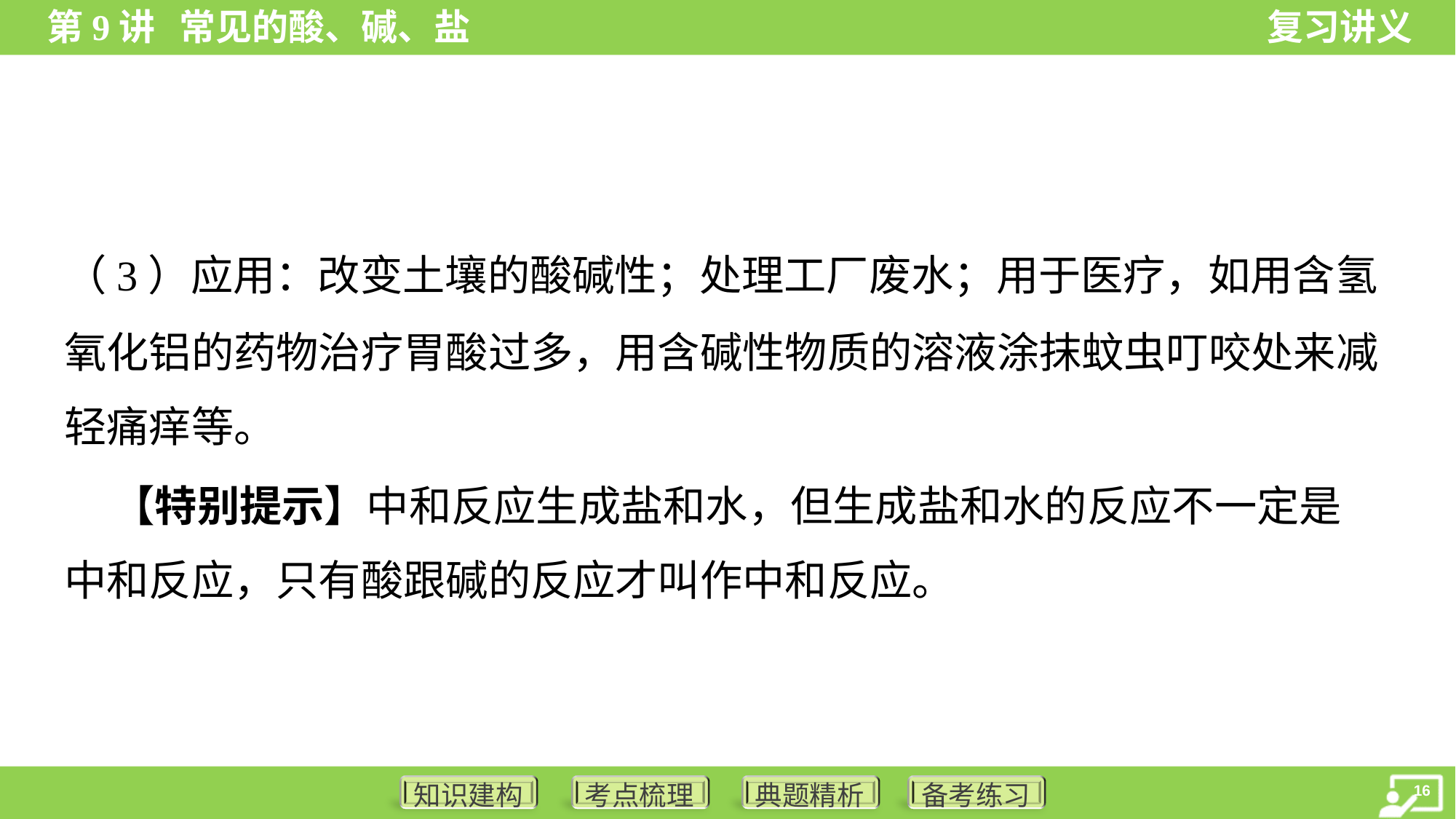

（3）应用：改变土壤的酸碱性；处理工厂废水；用于医疗，如用含氢
氧化铝的药物治疗胃酸过多，用含碱性物质的溶液涂抹蚊虫叮咬处来减
轻痛痒等。
    【特别提示】中和反应生成盐和水，但生成盐和水的反应不一定是
中和反应，只有酸跟碱的反应才叫作中和反应。